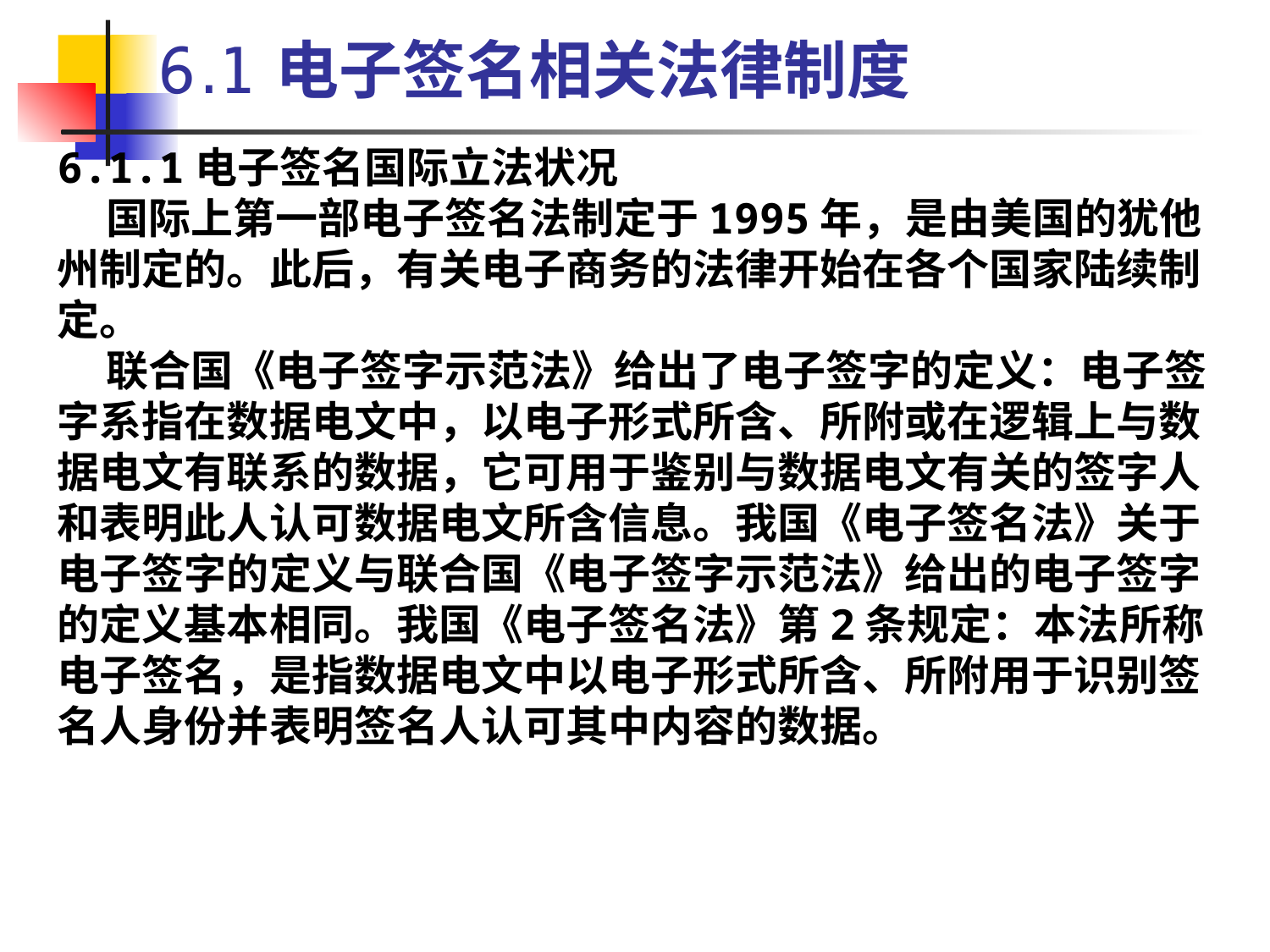

6.1电子签名相关法律制度
6.1.1电子签名国际立法状况
    国际上第一部电子签名法制定于1995年，是由美国的犹他州制定的。此后，有关电子商务的法律开始在各个国家陆续制定。
    联合国《电子签字示范法》给出了电子签字的定义：电子签字系指在数据电文中，以电子形式所含、所附或在逻辑上与数据电文有联系的数据，它可用于鉴别与数据电文有关的签字人和表明此人认可数据电文所含信息。我国《电子签名法》关于电子签字的定义与联合国《电子签字示范法》给出的电子签字的定义基本相同。我国《电子签名法》第2条规定：本法所称电子签名，是指数据电文中以电子形式所含、所附用于识别签名人身份并表明签名人认可其中内容的数据。